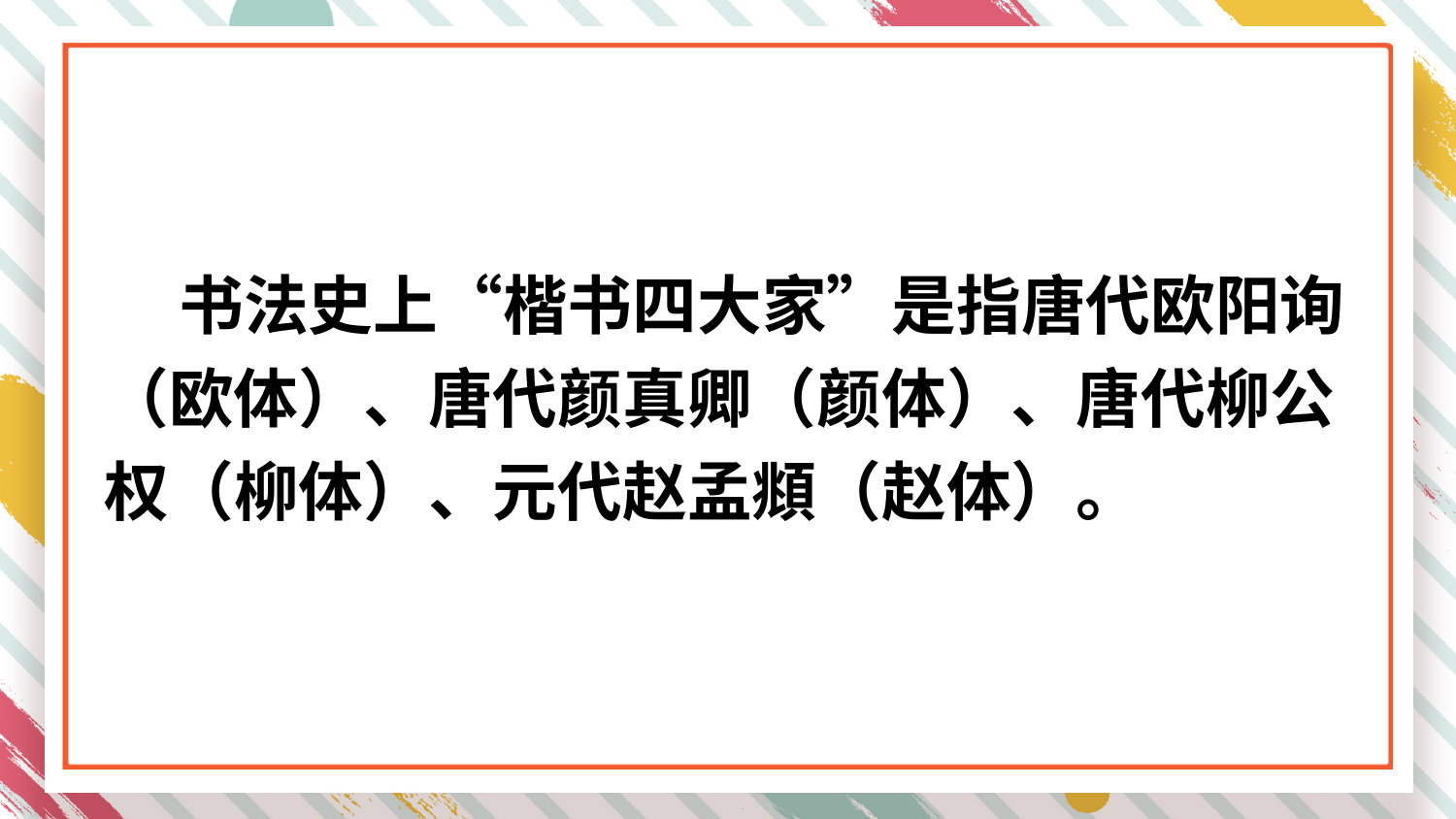

书法史上“楷书四大家”是指唐代欧阳询（欧体）、唐代颜真卿（颜体）、唐代柳公权（柳体）、元代赵孟頫（赵体）。